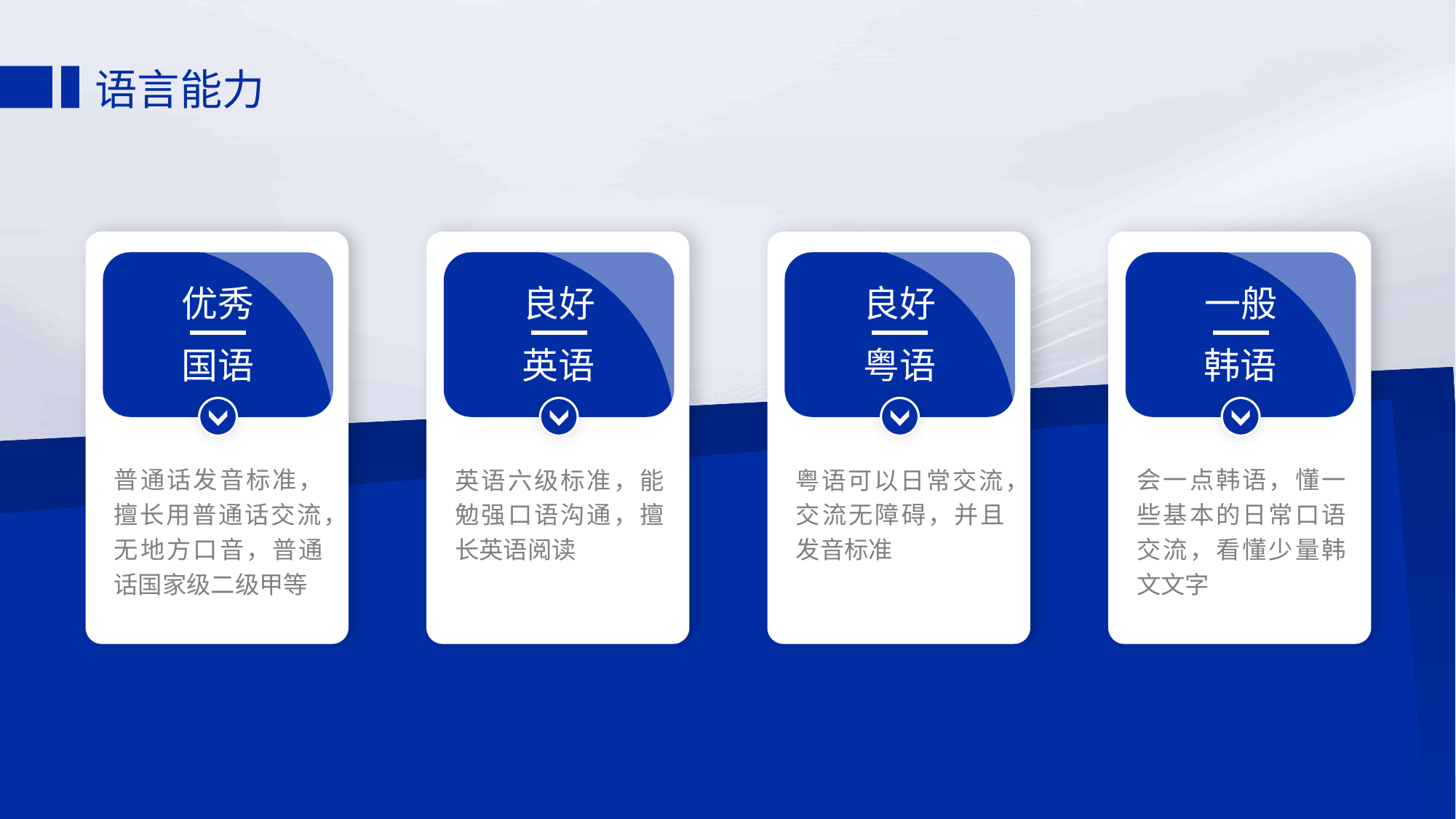

# 语言能力

优秀
良好
良好
一般
国语
英语
粤语
韩语

普通话发音标准，擅长用普通话交流，无地方口音，普通话国家级二级甲等
英语六级标准，能勉强口语沟通，擅长英语阅读
粤语可以日常交流，交流无障碍，并且发音标准
会一点韩语，懂一些基本的日常口语交流，看懂少量韩文文字